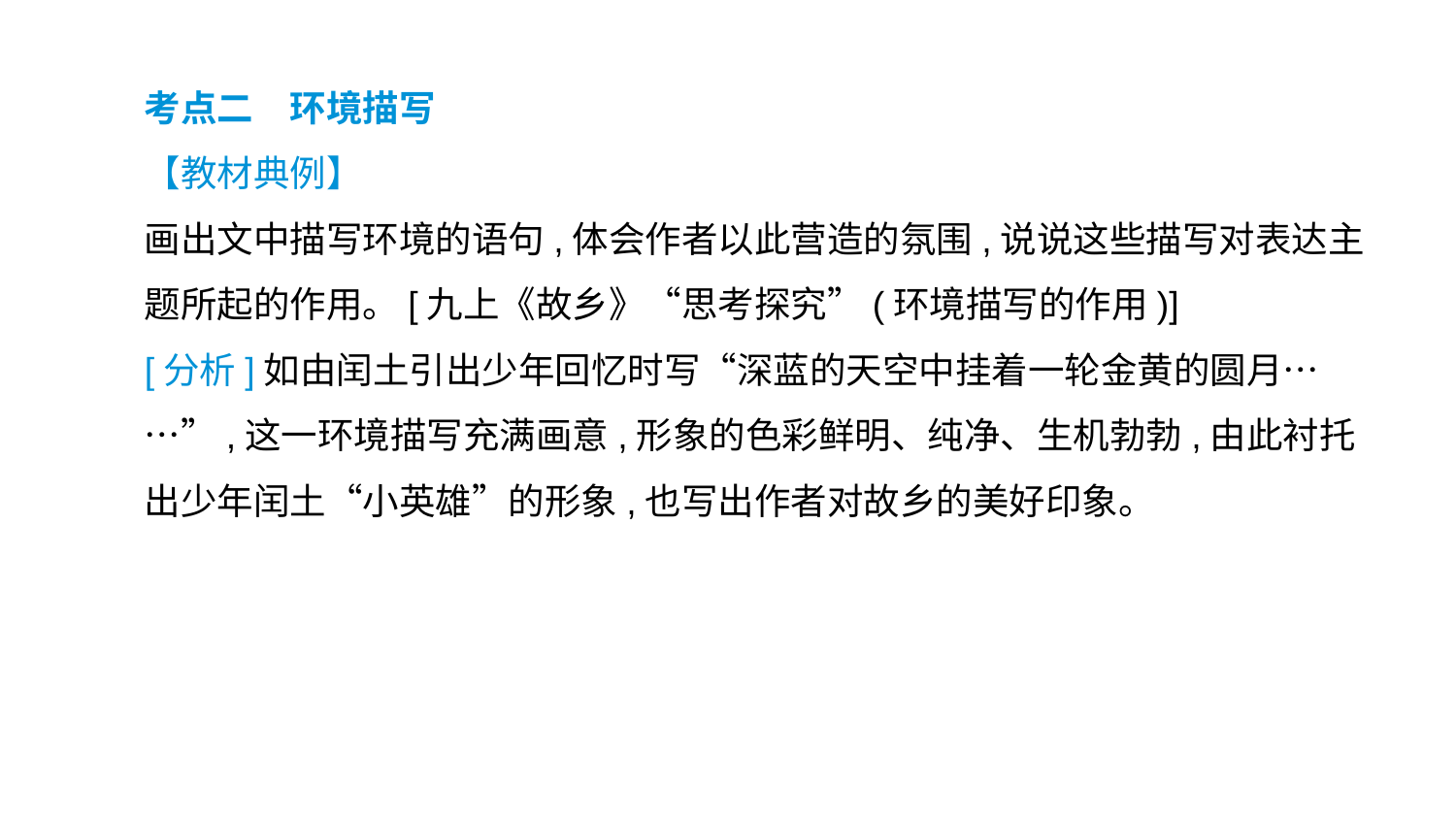

考点二　环境描写
【教材典例】
画出文中描写环境的语句,体会作者以此营造的氛围,说说这些描写对表达主题所起的作用。[九上《故乡》“思考探究”(环境描写的作用)]
[分析]如由闰土引出少年回忆时写“深蓝的天空中挂着一轮金黄的圆月……”,这一环境描写充满画意,形象的色彩鲜明、纯净、生机勃勃,由此衬托出少年闰土“小英雄”的形象,也写出作者对故乡的美好印象。